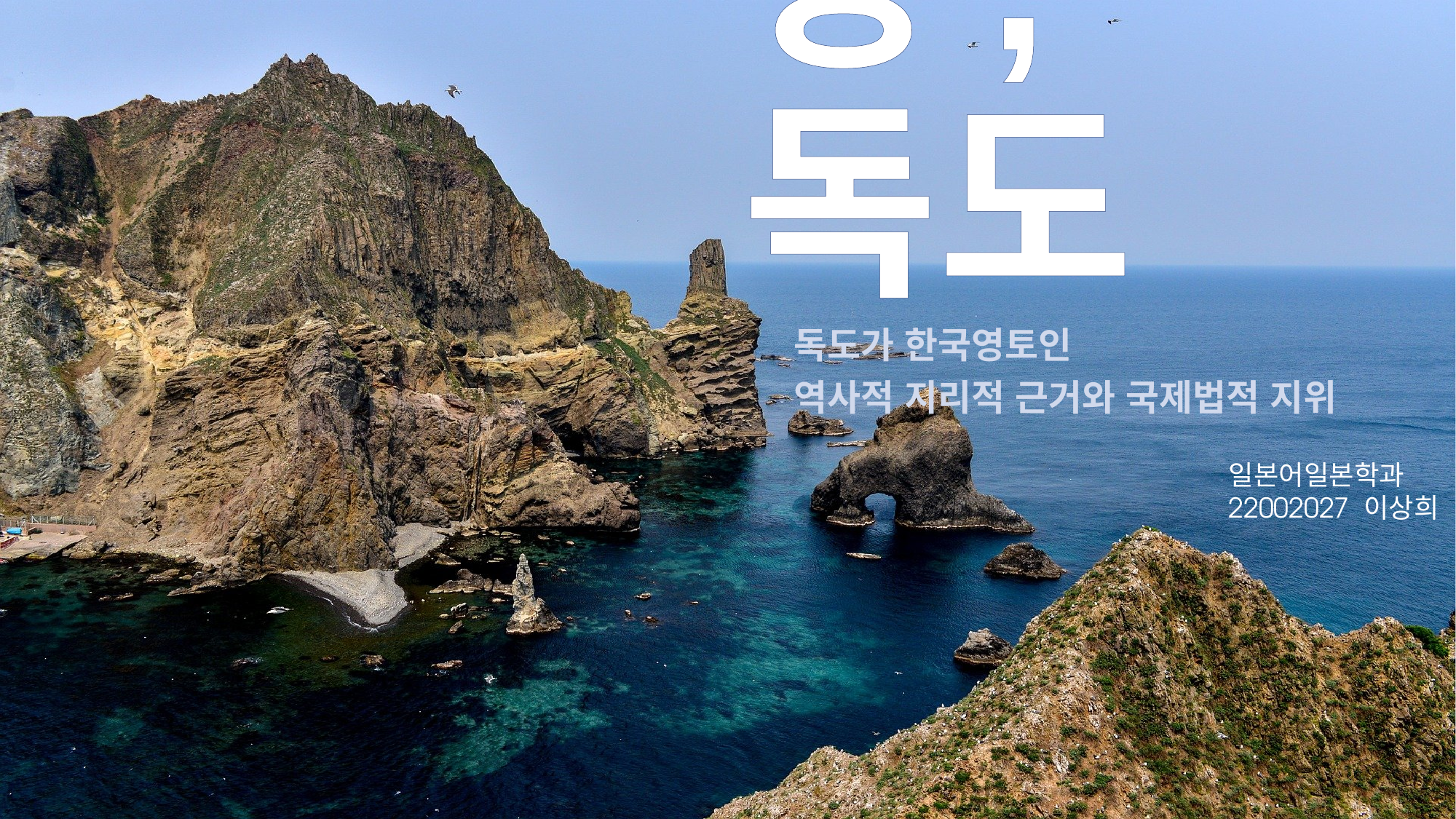

# 우리땅, 독도
독도가 한국영토인
역사적 지리적 근거와 국제법적 지위
일본어일본학과 22002027 이상희